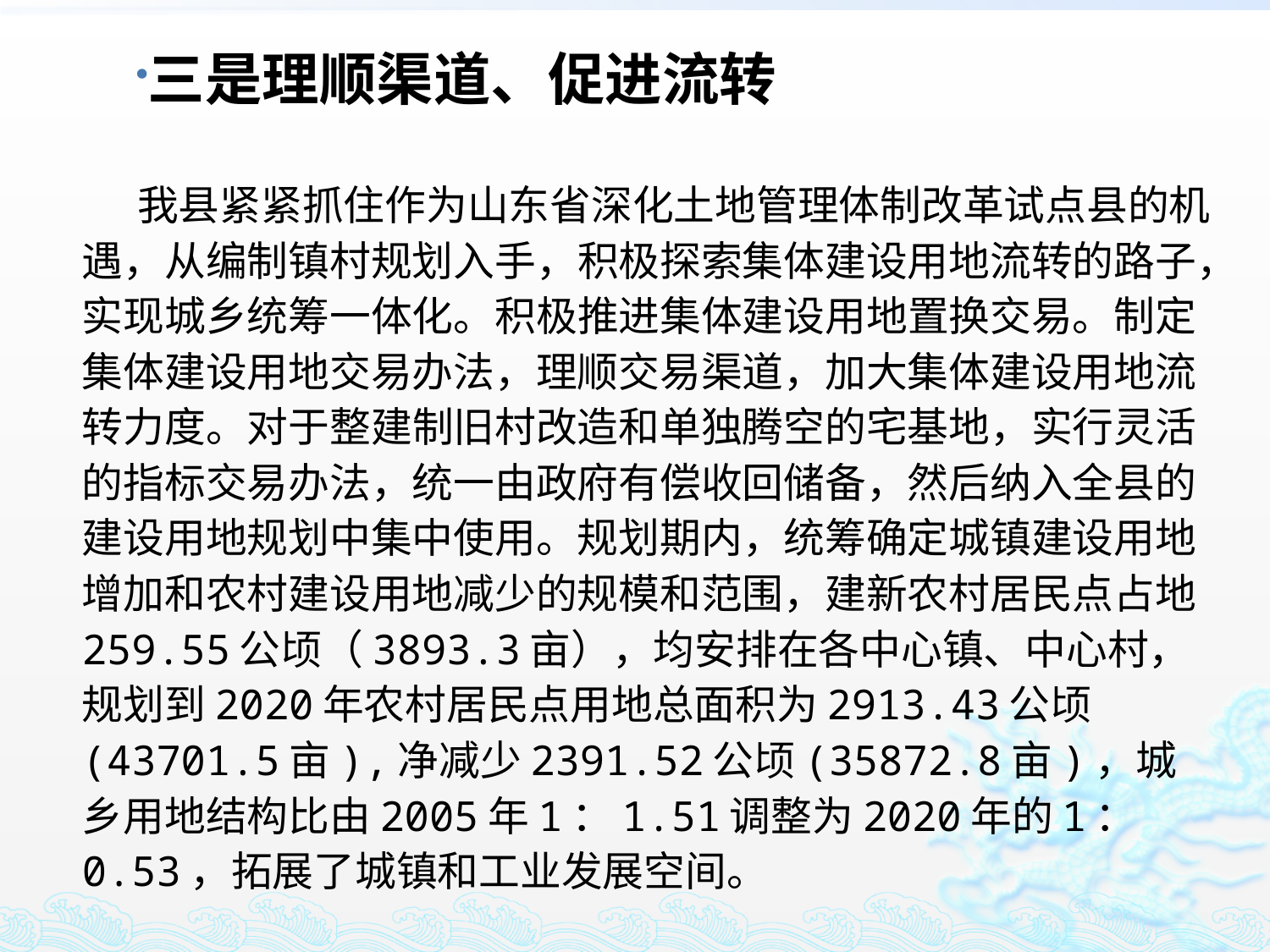

三是理顺渠道、促进流转

我县紧紧抓住作为山东省深化土地管理体制改革试点县的机遇，从编制镇村规划入手，积极探索集体建设用地流转的路子，实现城乡统筹一体化。积极推进集体建设用地置换交易。制定集体建设用地交易办法，理顺交易渠道，加大集体建设用地流转力度。对于整建制旧村改造和单独腾空的宅基地，实行灵活的指标交易办法，统一由政府有偿收回储备，然后纳入全县的建设用地规划中集中使用。规划期内，统筹确定城镇建设用地增加和农村建设用地减少的规模和范围，建新农村居民点占地 259.55公顷（3893.3亩），均安排在各中心镇、中心村，规划到2020年农村居民点用地总面积为2913.43公顷(43701.5亩),净减少2391.52公顷(35872.8亩)，城乡用地结构比由2005年1：1.51调整为2020年的1：0.53，拓展了城镇和工业发展空间。